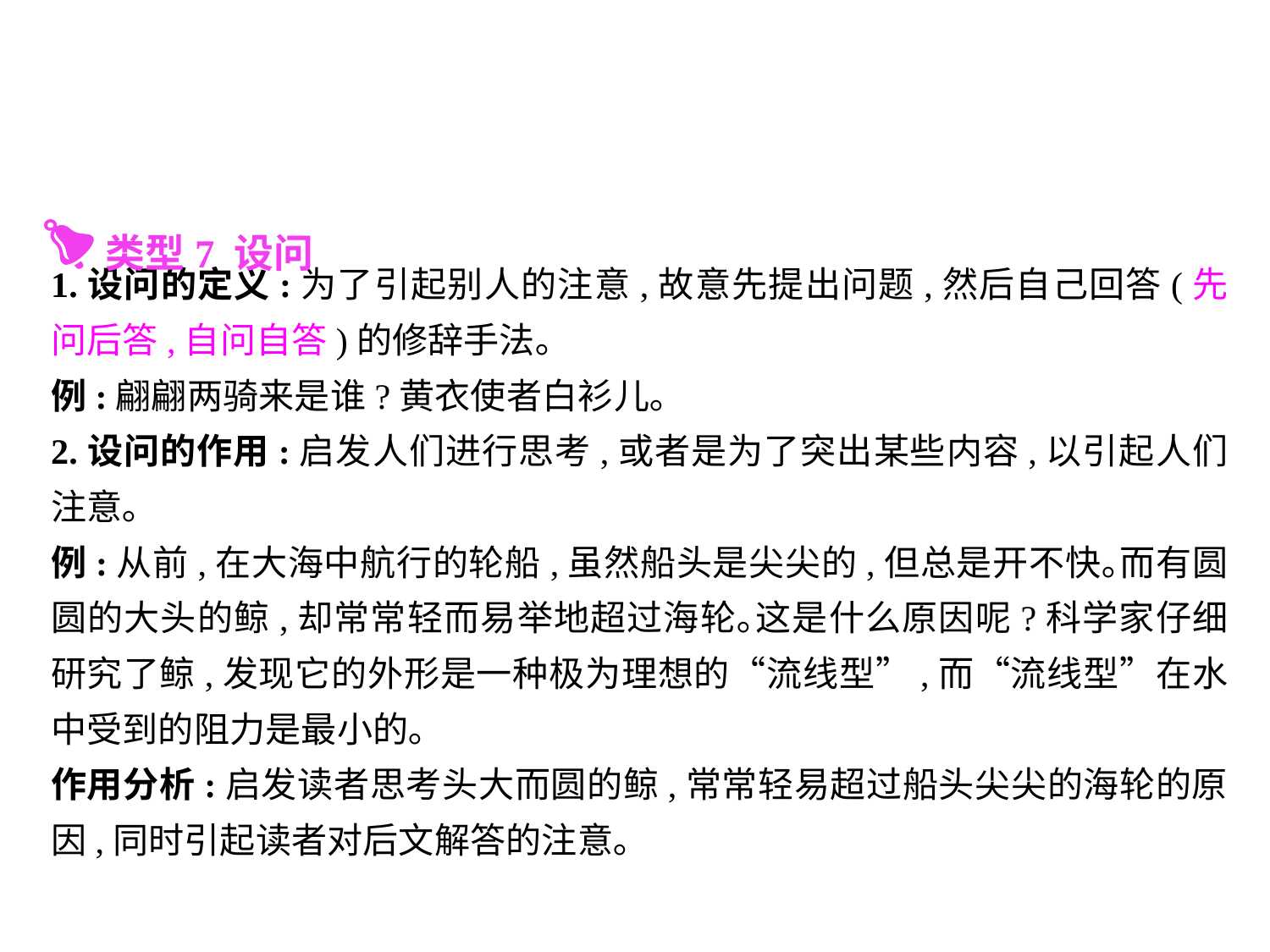

1.设问的定义:为了引起别人的注意,故意先提出问题,然后自己回答(先问后答,自问自答)的修辞手法｡
例:翩翩两骑来是谁?黄衣使者白衫儿｡
2.设问的作用:启发人们进行思考,或者是为了突出某些内容,以引起人们注意｡
例:从前,在大海中航行的轮船,虽然船头是尖尖的,但总是开不快｡而有圆圆的大头的鲸,却常常轻而易举地超过海轮｡这是什么原因呢?科学家仔细研究了鲸,发现它的外形是一种极为理想的“流线型”,而“流线型”在水中受到的阻力是最小的｡
作用分析:启发读者思考头大而圆的鲸,常常轻易超过船头尖尖的海轮的原因,同时引起读者对后文解答的注意｡
      类型7 设问